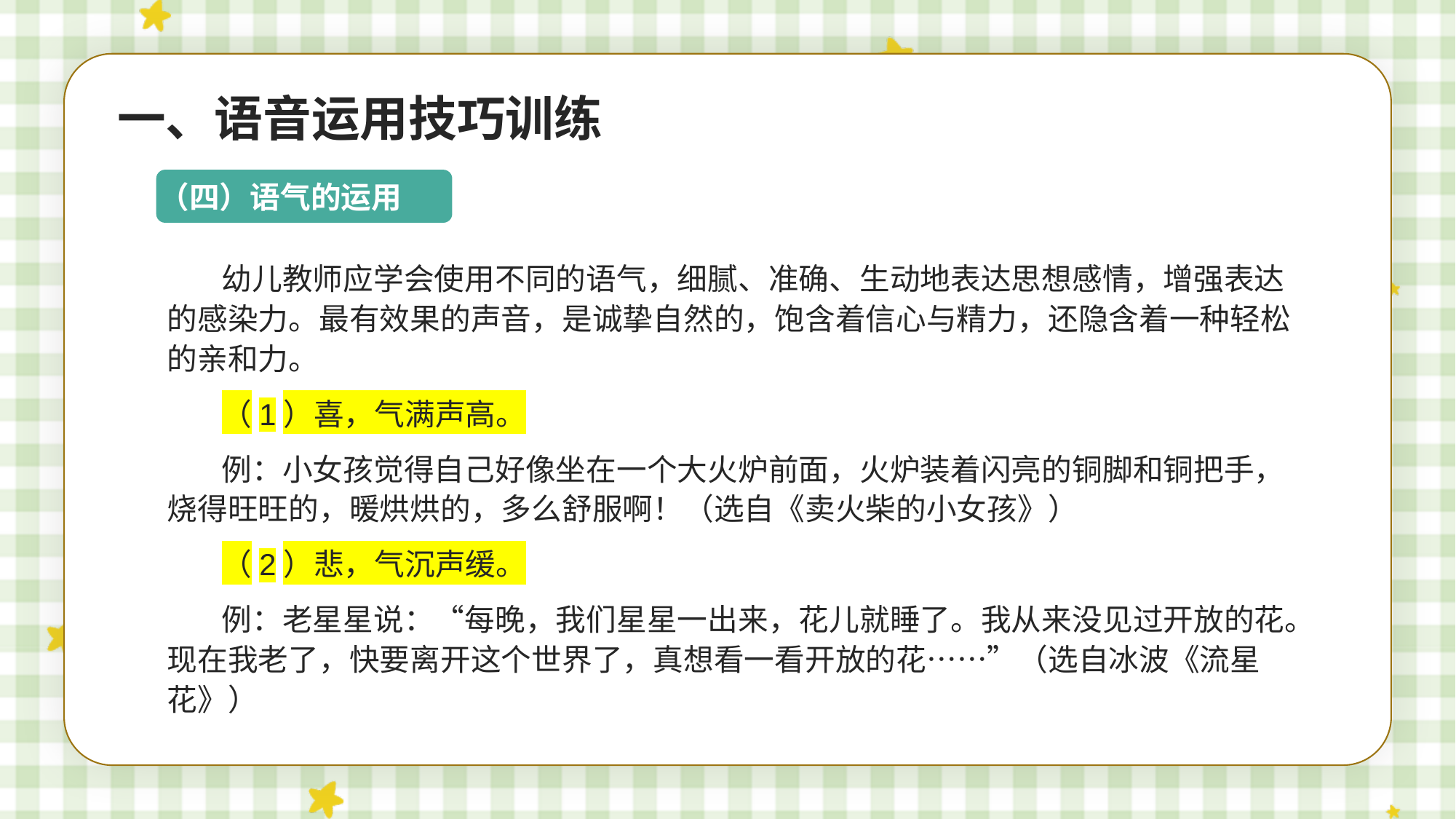

一、语音运用技巧训练
（四）语气的运用
幼儿教师应学会使用不同的语气，细腻、准确、生动地表达思想感情，增强表达的感染力。最有效果的声音，是诚挚自然的，饱含着信心与精力，还隐含着一种轻松的亲和力。
（1）喜，气满声高。
例：小女孩觉得自己好像坐在一个大火炉前面，火炉装着闪亮的铜脚和铜把手，烧得旺旺的，暖烘烘的，多么舒服啊！（选自《卖火柴的小女孩》）
（2）悲，气沉声缓。
例：老星星说：“每晚，我们星星一出来，花儿就睡了。我从来没见过开放的花。现在我老了，快要离开这个世界了，真想看一看开放的花……”（选自冰波《流星花》）